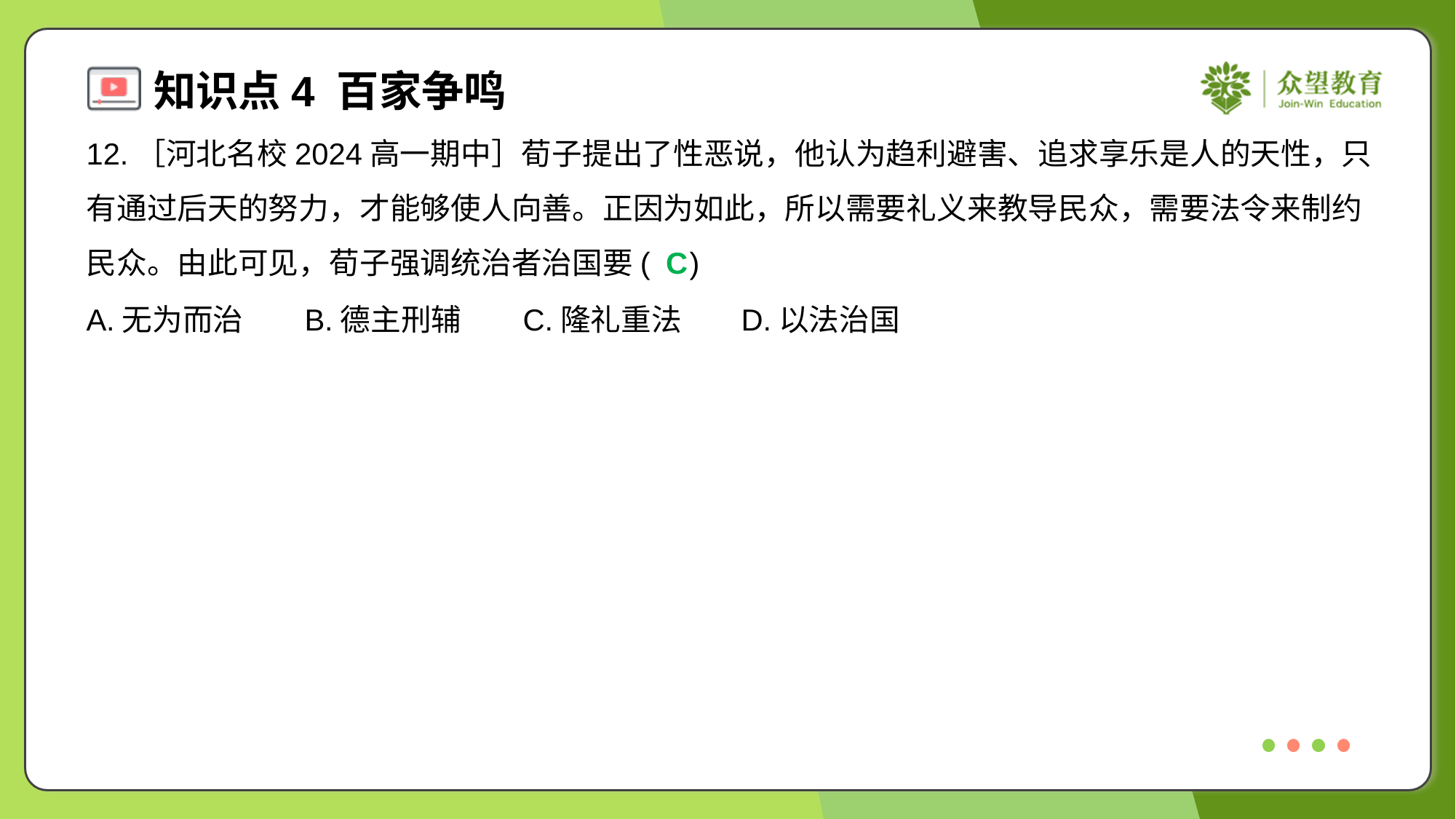

12.［河北名校2024高一期中］荀子提出了性恶说，他认为趋利避害、追求享乐是人的天性，只
有通过后天的努力，才能够使人向善。正因为如此，所以需要礼义来教导民众，需要法令来制约
民众。由此可见，荀子强调统治者治国要(     )
C
A.无为而治	B.德主刑辅	C.隆礼重法	D.以法治国